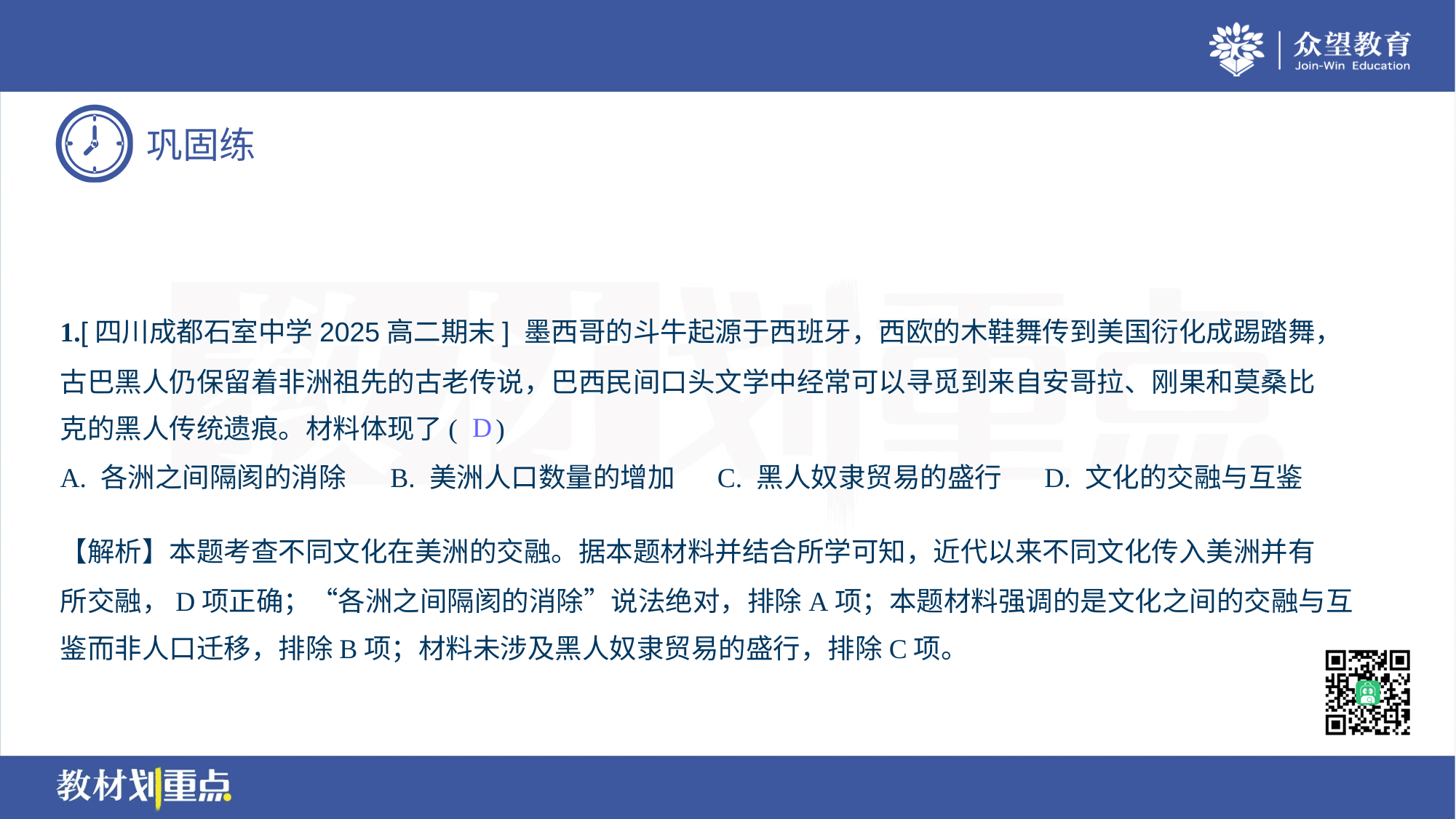

1.[四川成都石室中学2025高二期末] 墨西哥的斗牛起源于西班牙，西欧的木鞋舞传到美国衍化成踢踏舞，
古巴黑人仍保留着非洲祖先的古老传说，巴西民间口头文学中经常可以寻觅到来自安哥拉、刚果和莫桑比
克的黑人传统遗痕。材料体现了(     )
D
A. 各洲之间隔阂的消除	B. 美洲人口数量的增加	C. 黑人奴隶贸易的盛行	D. 文化的交融与互鉴
【解析】本题考查不同文化在美洲的交融。据本题材料并结合所学可知，近代以来不同文化传入美洲并有
所交融，D项正确；“各洲之间隔阂的消除”说法绝对，排除A项；本题材料强调的是文化之间的交融与互
鉴而非人口迁移，排除B项；材料未涉及黑人奴隶贸易的盛行，排除C项。